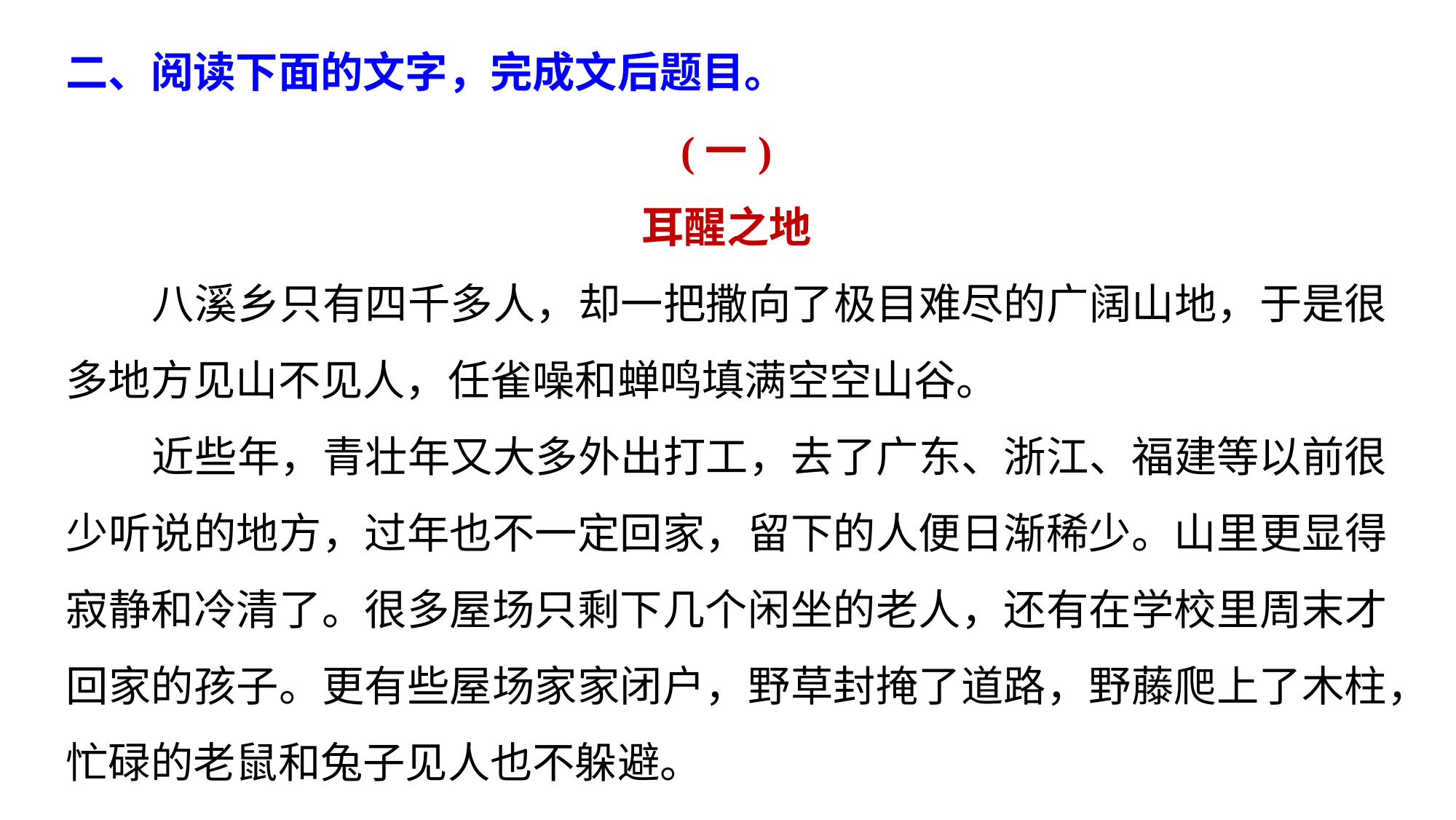

二、阅读下面的文字，完成文后题目。
(一)
耳醒之地
八溪乡只有四千多人，却一把撒向了极目难尽的广阔山地，于是很多地方见山不见人，任雀噪和蝉鸣填满空空山谷。
近些年，青壮年又大多外出打工，去了广东、浙江、福建等以前很少听说的地方，过年也不一定回家，留下的人便日渐稀少。山里更显得寂静和冷清了。很多屋场只剩下几个闲坐的老人，还有在学校里周末才回家的孩子。更有些屋场家家闭户，野草封掩了道路，野藤爬上了木柱，忙碌的老鼠和兔子见人也不躲避。